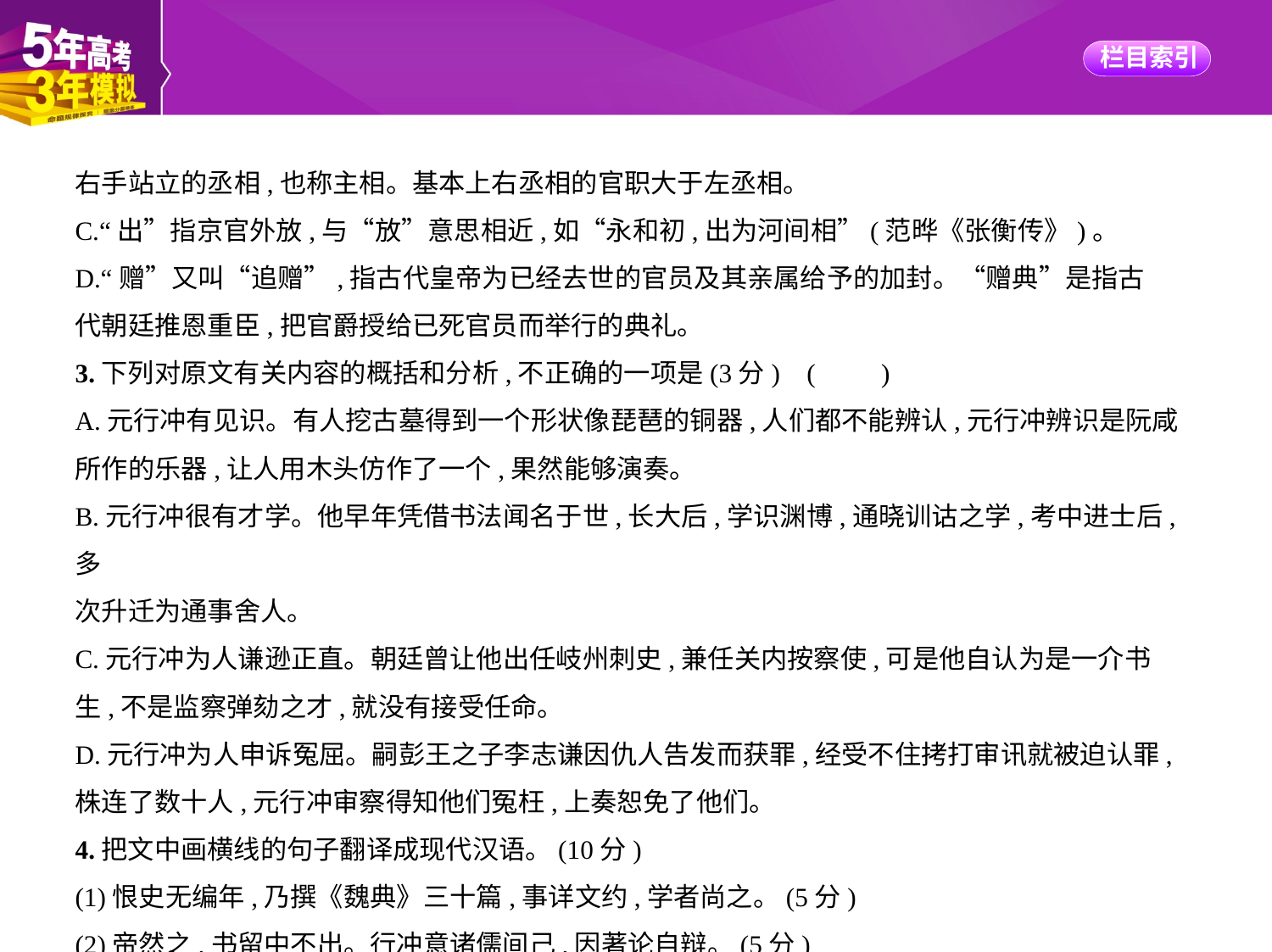

右手站立的丞相,也称主相。基本上右丞相的官职大于左丞相。
C.“出”指京官外放,与“放”意思相近,如“永和初,出为河间相”(范晔《张衡传》)。
D.“赠”又叫“追赠”,指古代皇帝为已经去世的官员及其亲属给予的加封。“赠典”是指古
代朝廷推恩重臣,把官爵授给已死官员而举行的典礼。
3.下列对原文有关内容的概括和分析,不正确的一项是(3分) (　　)
A.元行冲有见识。有人挖古墓得到一个形状像琵琶的铜器,人们都不能辨认,元行冲辨识是阮咸
所作的乐器,让人用木头仿作了一个,果然能够演奏。
B.元行冲很有才学。他早年凭借书法闻名于世,长大后,学识渊博,通晓训诂之学,考中进士后,多
次升迁为通事舍人。
C.元行冲为人谦逊正直。朝廷曾让他出任岐州刺史,兼任关内按察使,可是他自认为是一介书
生,不是监察弹劾之才,就没有接受任命。
D.元行冲为人申诉冤屈。嗣彭王之子李志谦因仇人告发而获罪,经受不住拷打审讯就被迫认罪,
株连了数十人,元行冲审察得知他们冤枉,上奏恕免了他们。
4.把文中画横线的句子翻译成现代汉语。(10分)
(1)恨史无编年,乃撰《魏典》三十篇,事详文约,学者尚之。(5分)
(2)帝然之,书留中不出。行冲意诸儒间己,因著论自辩。(5分)